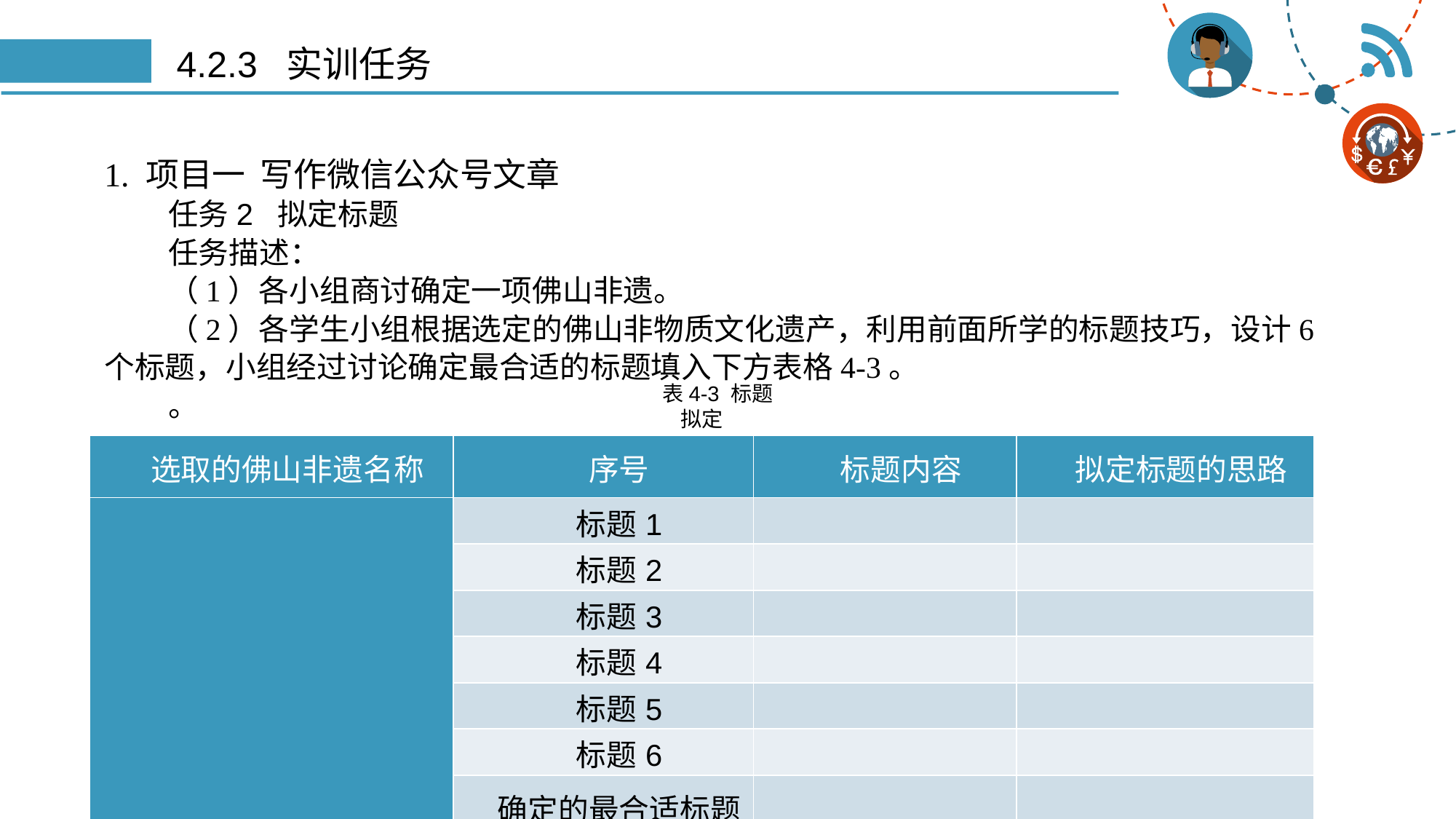

# 4.2.3  实训任务
1. 项目一  写作微信公众号文章
任务2  拟定标题
任务描述：
（1）各小组商讨确定一项佛山非遗。
（2）各学生小组根据选定的佛山非物质文化遗产，利用前面所学的标题技巧，设计6个标题，小组经过讨论确定最合适的标题填入下方表格4-3。
。
表4-3 标题拟定

| 选取的佛山非遗名称 | 序号 | 标题内容 | 拟定标题的思路 |
| --- | --- | --- | --- |
|  | 标题1 |  |  |
|  | 标题2 |  |  |
|  | 标题3 |  |  |
|  | 标题4 |  |  |
|  | 标题5 |  |  |
|  | 标题6 |  |  |
|  | 确定的最合适标题 |  |  |